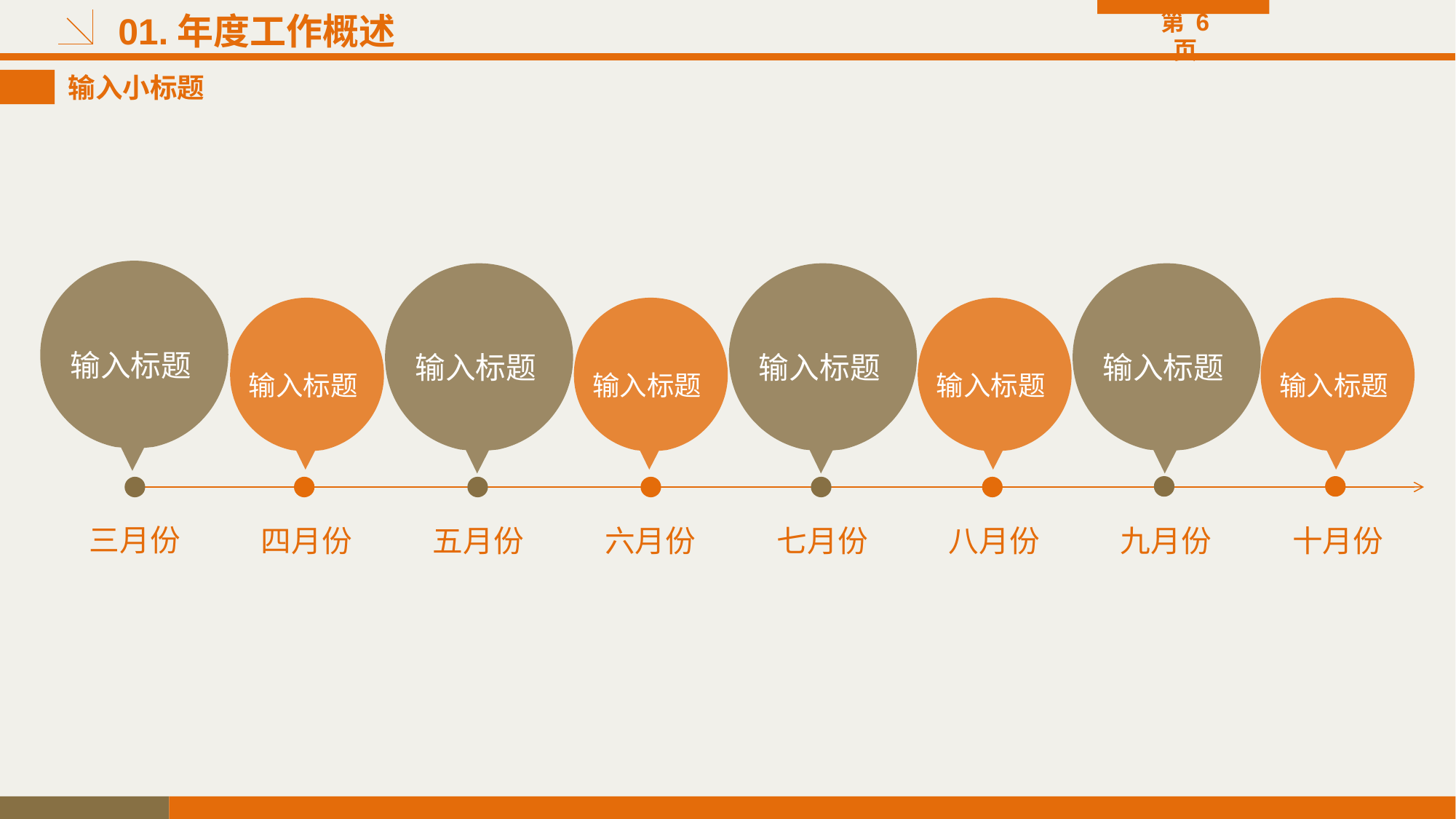

# 01.年度工作概述

第 6 页
输入小标题

输入标题

输入标题

输入标题

输入标题

输入标题

输入标题

输入标题

输入标题

三月份
四月份
五月份
六月份
七月份
八月份
九月份
十月份